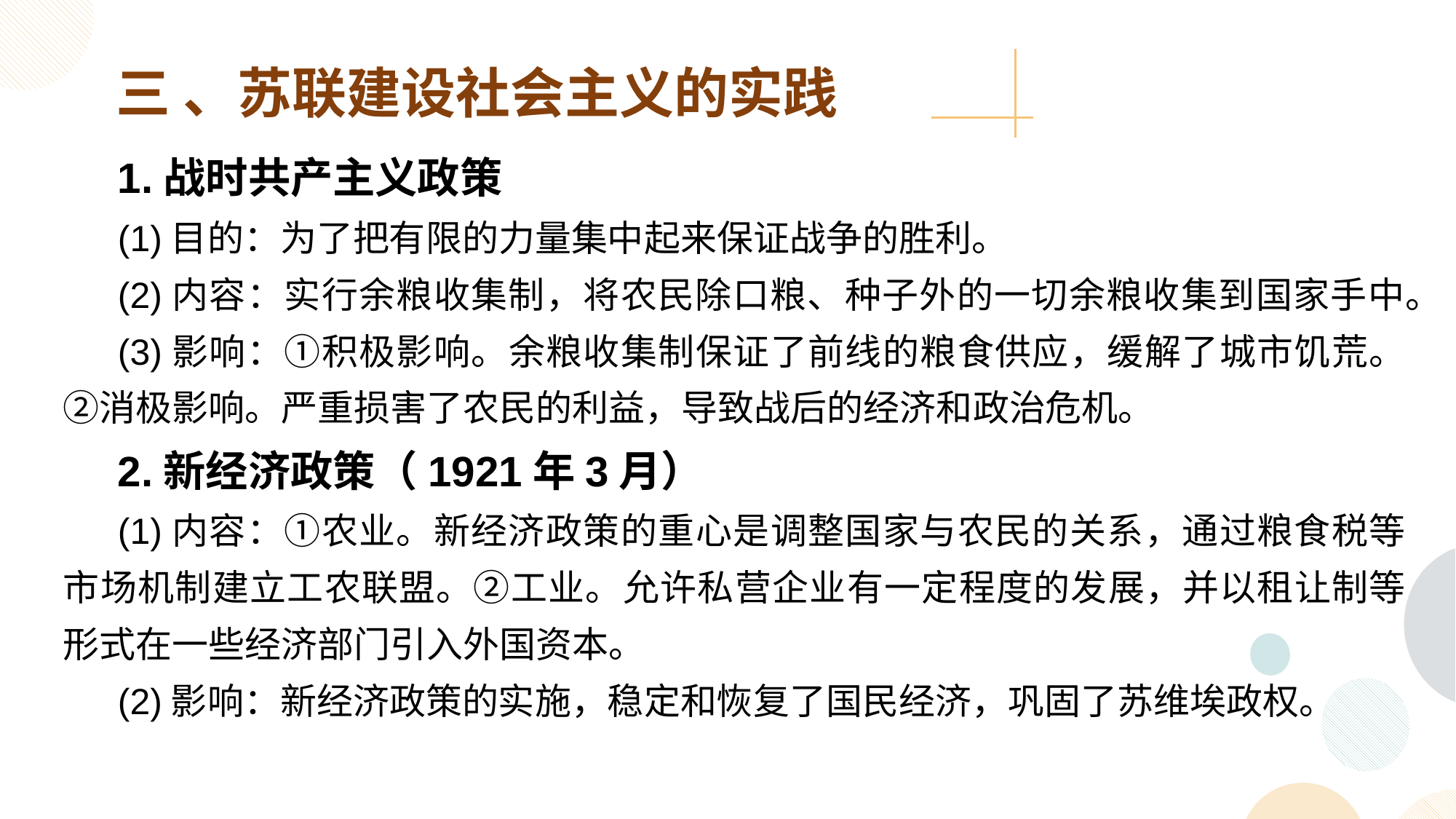

三 、苏联建设社会主义的实践
1.战时共产主义政策
(1)目的：为了把有限的力量集中起来保证战争的胜利。
(2)内容：实行余粮收集制，将农民除口粮、种子外的一切余粮收集到国家手中。
(3)影响：①积极影响。余粮收集制保证了前线的粮食供应，缓解了城市饥荒。②消极影响。严重损害了农民的利益，导致战后的经济和政治危机。
2.新经济政策（1921年3月）
(1)内容：①农业。新经济政策的重心是调整国家与农民的关系，通过粮食税等市场机制建立工农联盟。②工业。允许私营企业有一定程度的发展，并以租让制等形式在一些经济部门引入外国资本。
(2)影响：新经济政策的实施，稳定和恢复了国民经济，巩固了苏维埃政权。